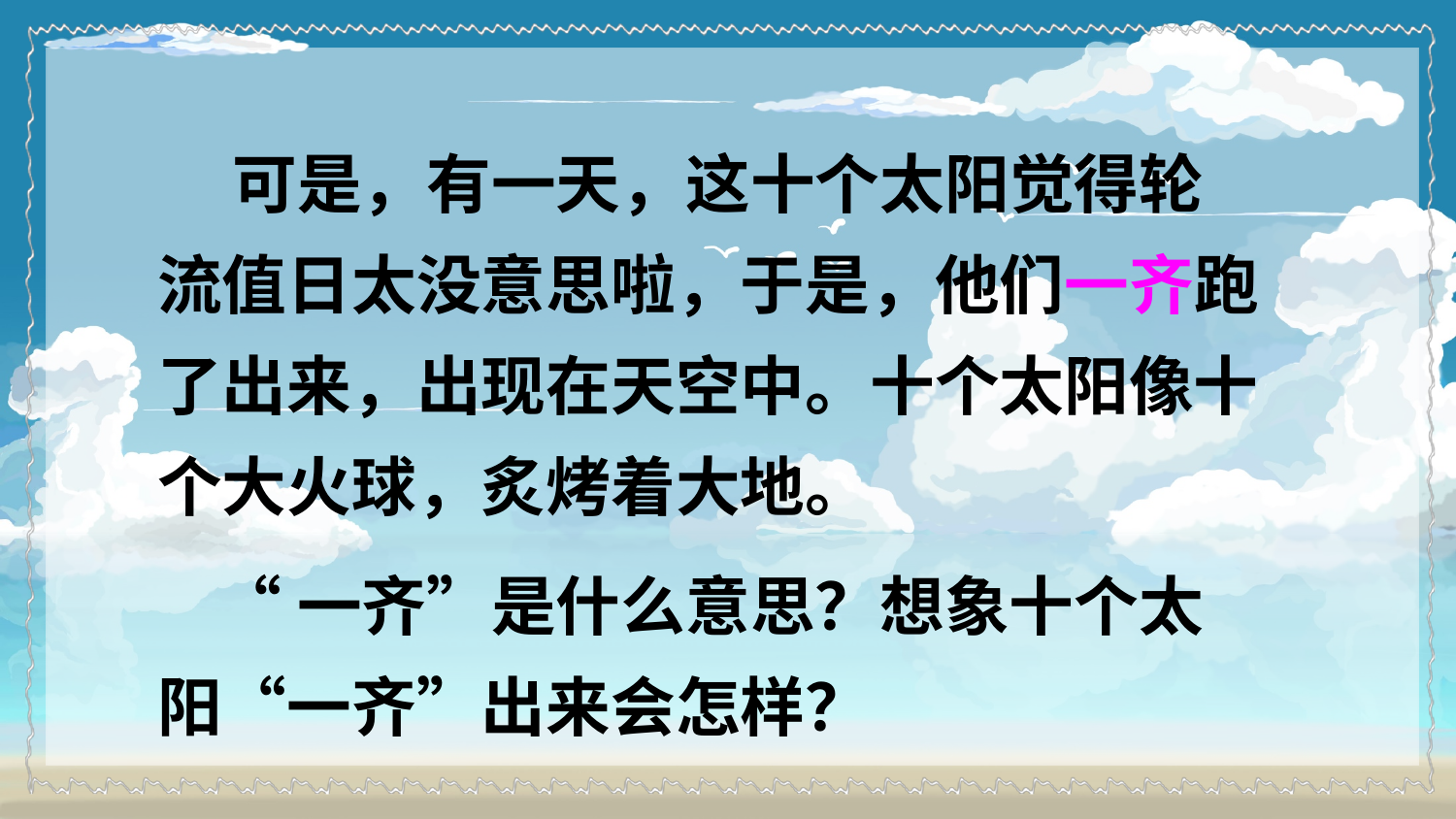

可是，有一天，这十个太阳觉得轮流值日太没意思啦，于是，他们一齐跑了出来，出现在天空中。十个太阳像十个大火球，炙烤着大地。
    “一齐”是什么意思？想象十个太阳“一齐”出来会怎样？